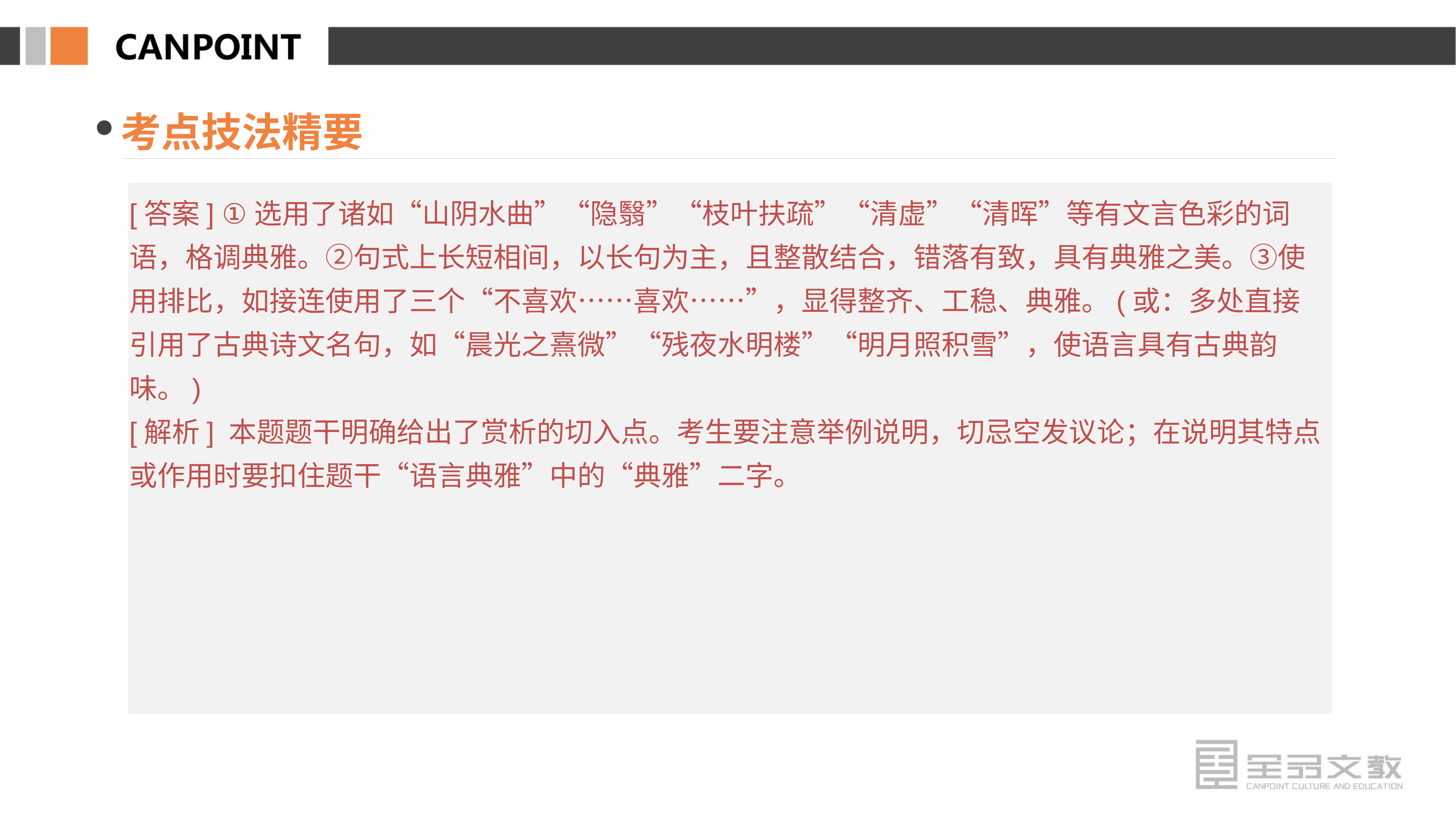

考点技法精要

[答案] ①选用了诸如“山阴水曲”“隐翳”“枝叶扶疏”“清虚”“清晖”等有文言色彩的词语，格调典雅。②句式上长短相间，以长句为主，且整散结合，错落有致，具有典雅之美。③使用排比，如接连使用了三个“不喜欢……喜欢……”，显得整齐、工稳、典雅。(或：多处直接引用了古典诗文名句，如“晨光之熹微”“残夜水明楼”“明月照积雪”，使语言具有古典韵味。)
[解析] 本题题干明确给出了赏析的切入点。考生要注意举例说明，切忌空发议论；在说明其特点或作用时要扣住题干“语言典雅”中的“典雅”二字。